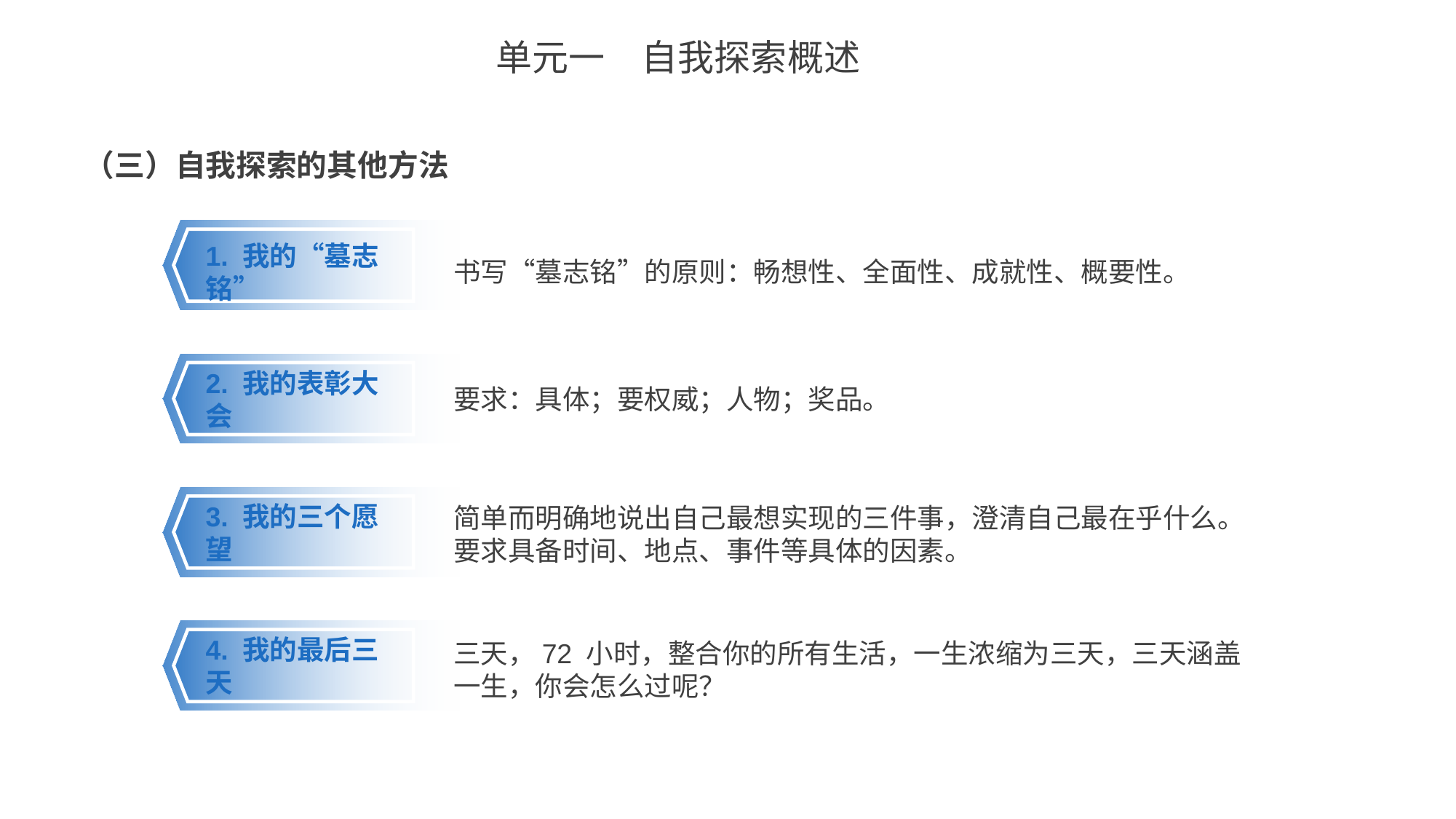

单元一　自我探索概述
（三）自我探索的其他方法

1. 我的“墓志铭”
书写“墓志铭”的原则：畅想性、全面性、成就性、概要性。

2. 我的表彰大会
要求：具体；要权威；人物；奖品。

简单而明确地说出自己最想实现的三件事，澄清自己最在乎什么。要求具备时间、地点、事件等具体的因素。
3. 我的三个愿望

三天，72 小时，整合你的所有生活，一生浓缩为三天，三天涵盖一生，你会怎么过呢？
4. 我的最后三天